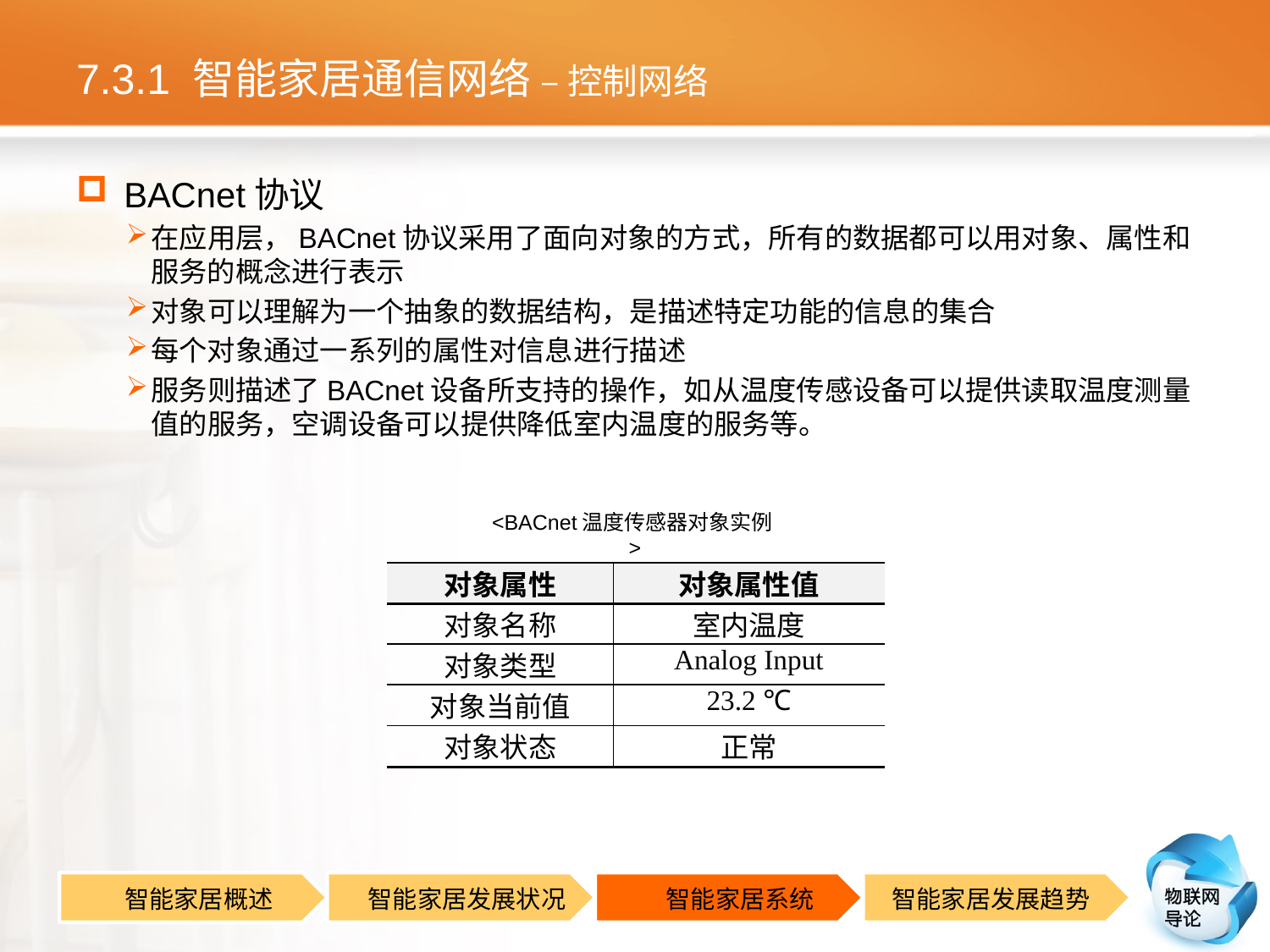

# 7.3.1 智能家居通信网络 – 控制网络
BACnet协议
在应用层，BACnet协议采用了面向对象的方式，所有的数据都可以用对象、属性和服务的概念进行表示
对象可以理解为一个抽象的数据结构，是描述特定功能的信息的集合
每个对象通过一系列的属性对信息进行描述
服务则描述了BACnet设备所支持的操作，如从温度传感设备可以提供读取温度测量值的服务，空调设备可以提供降低室内温度的服务等。
<BACnet温度传感器对象实例>
| 对象属性 | 对象属性值 |
| --- | --- |
| 对象名称 | 室内温度 |
| 对象类型 | Analog Input |
| 对象当前值 | 23.2 ℃ |
| 对象状态 | 正常 |